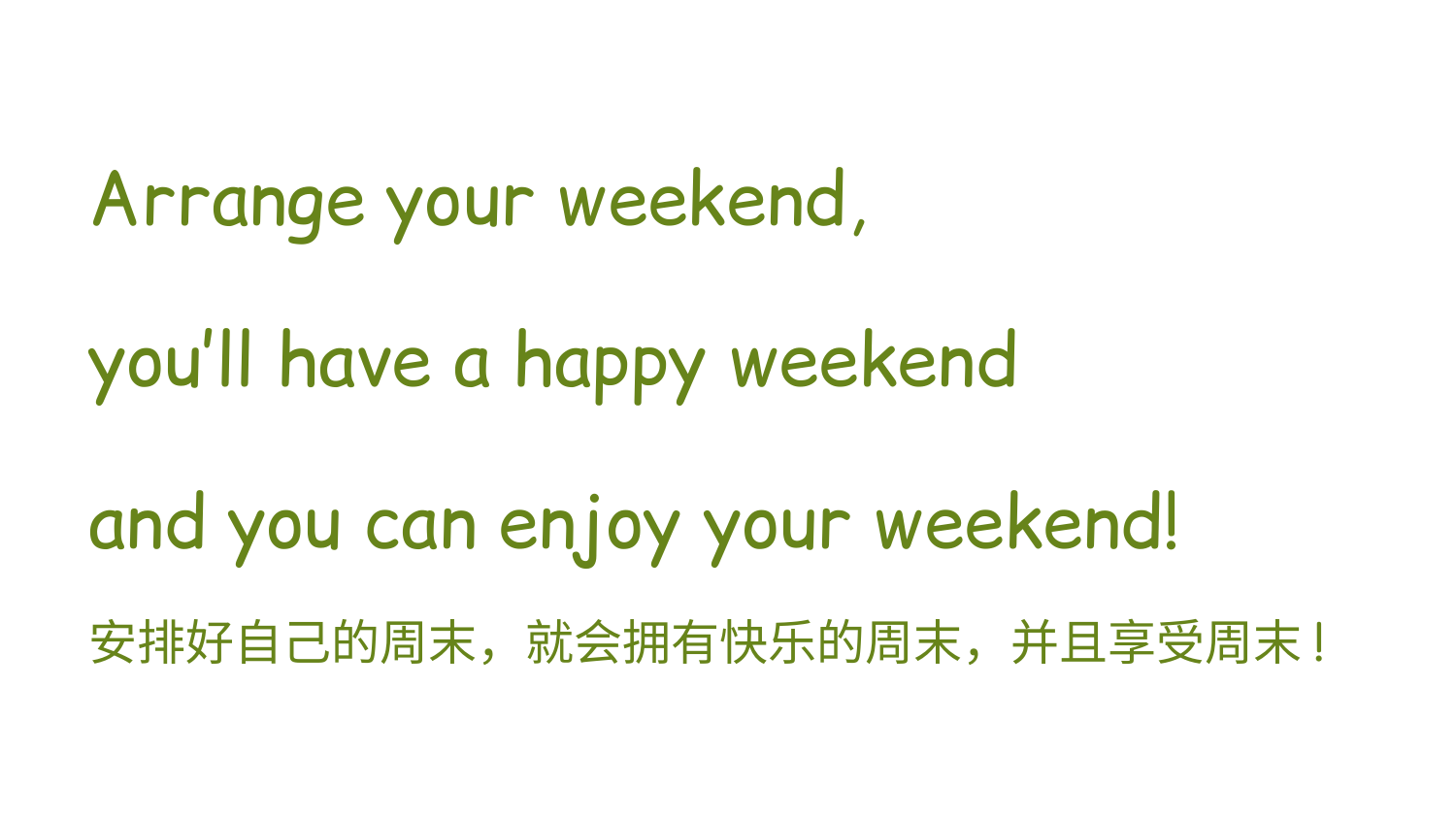

Arrange your weekend,
you’ll have a happy weekend
and you can enjoy your weekend!
安排好自己的周末，就会拥有快乐的周末，并且享受周末!